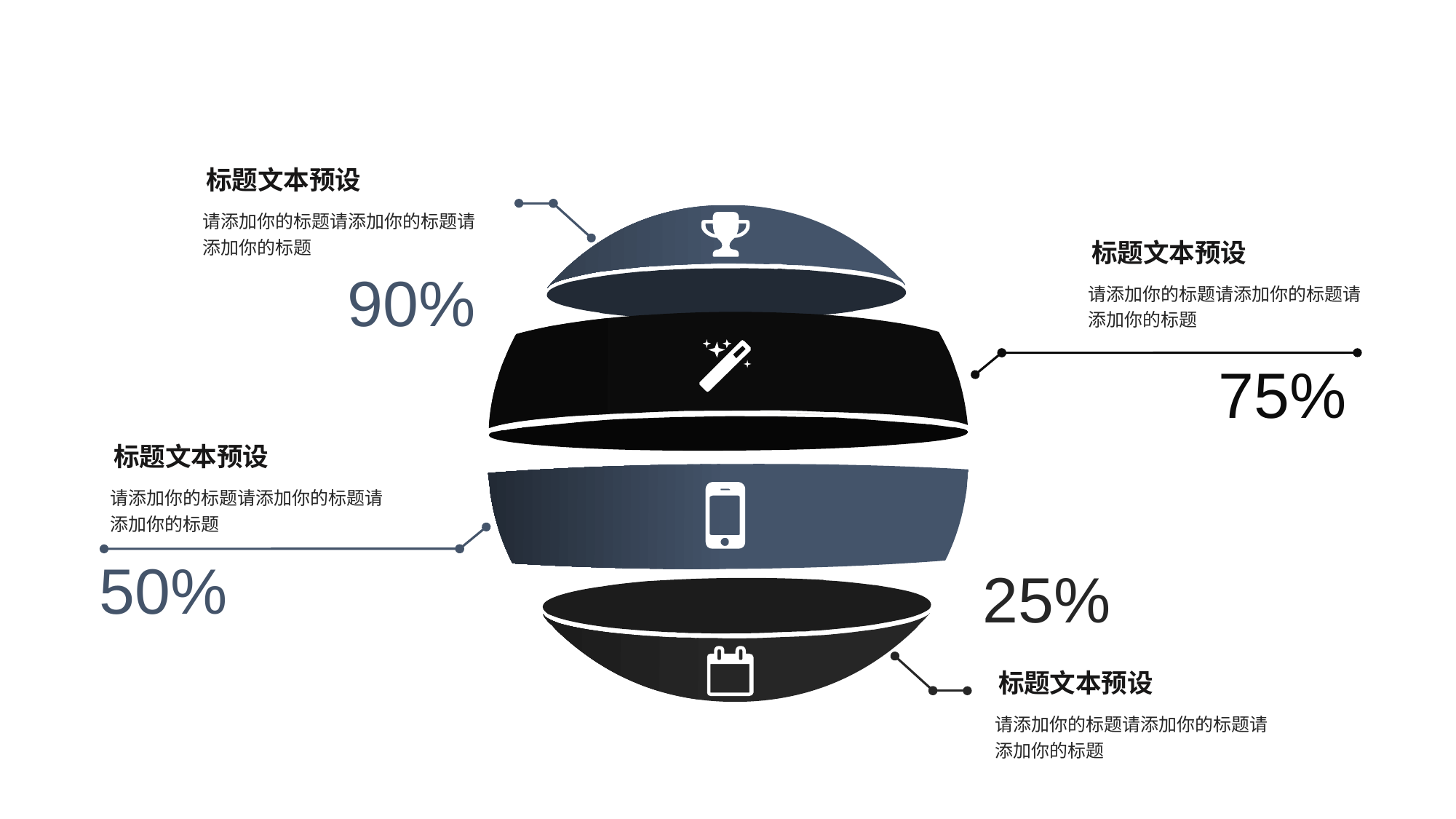

标题文本预设
请添加你的标题请添加你的标题请添加你的标题

90%

75%

50%
25%

标题文本预设
请添加你的标题请添加你的标题请添加你的标题
标题文本预设
请添加你的标题请添加你的标题请添加你的标题
标题文本预设
请添加你的标题请添加你的标题请添加你的标题